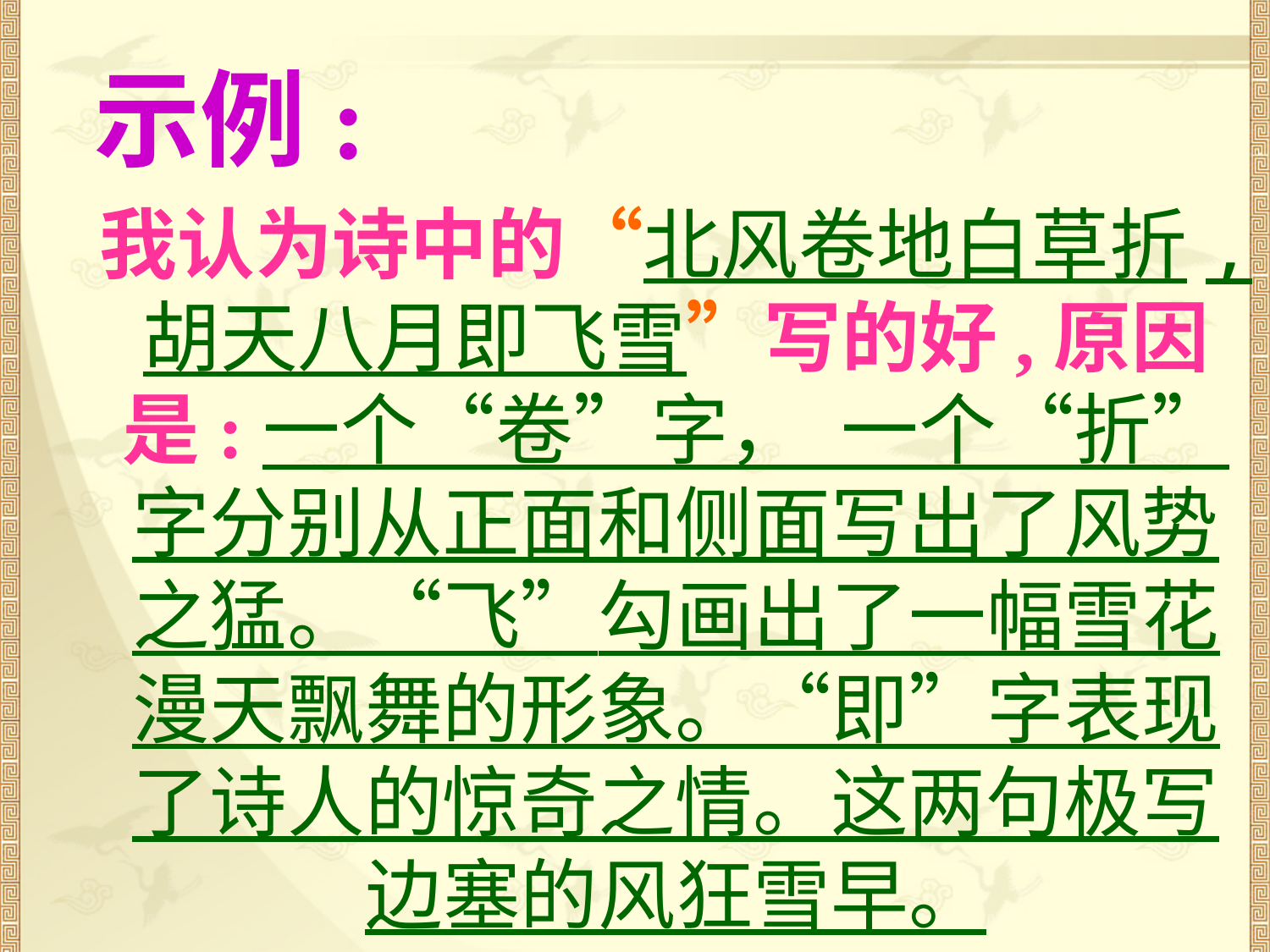

示例:
我认为诗中的“北风卷地白草折, 胡天八月即飞雪”写的好,原因是:一个“卷”字，  一个“折”字分别从正面和侧面写出了风势之猛。“飞”勾画出了一幅雪花漫天飘舞的形象。“即”字表现了诗人的惊奇之情。这两句极写边塞的风狂雪早。